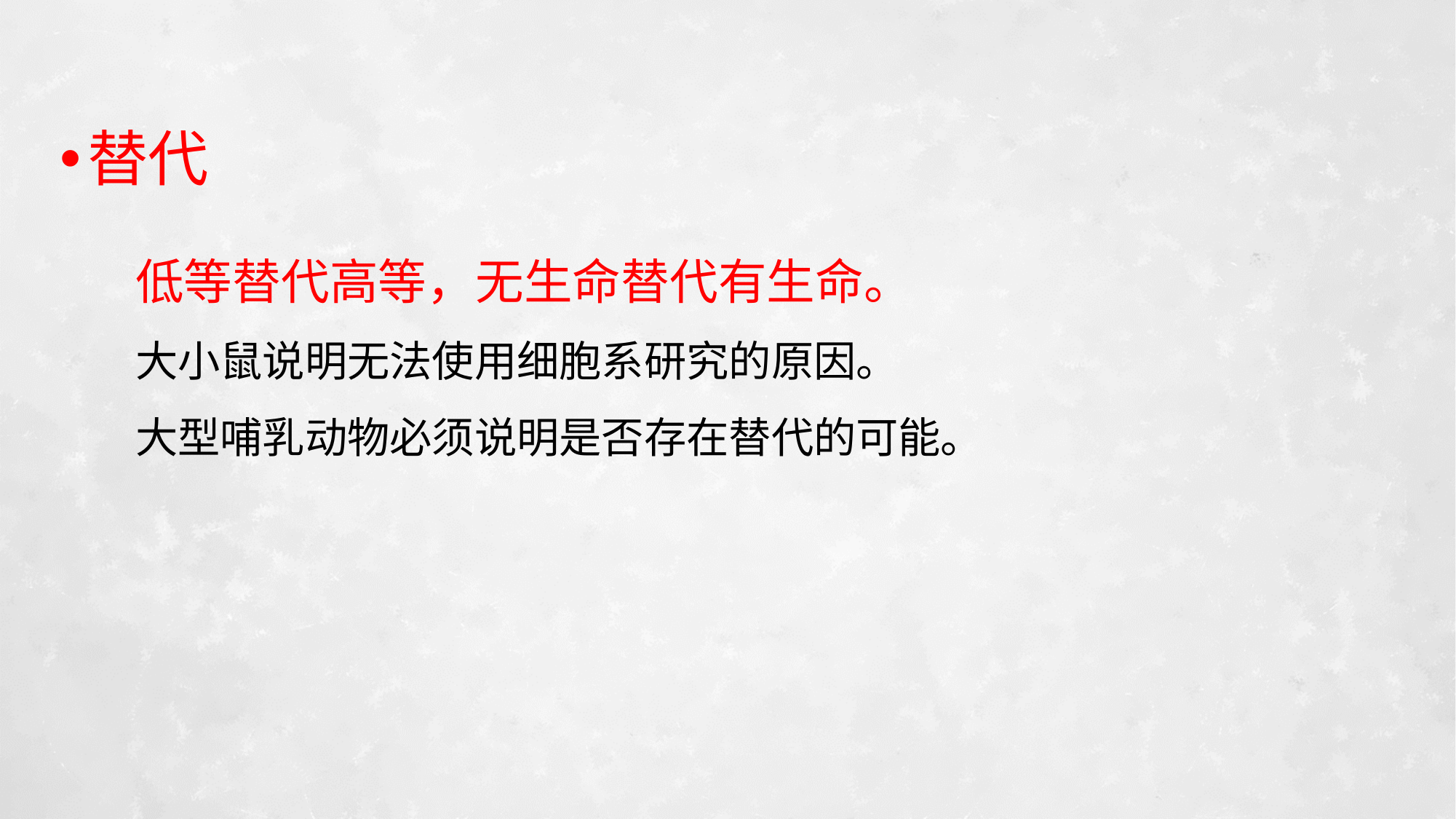

替代
低等替代高等，无生命替代有生命。
大小鼠说明无法使用细胞系研究的原因。
大型哺乳动物必须说明是否存在替代的可能。